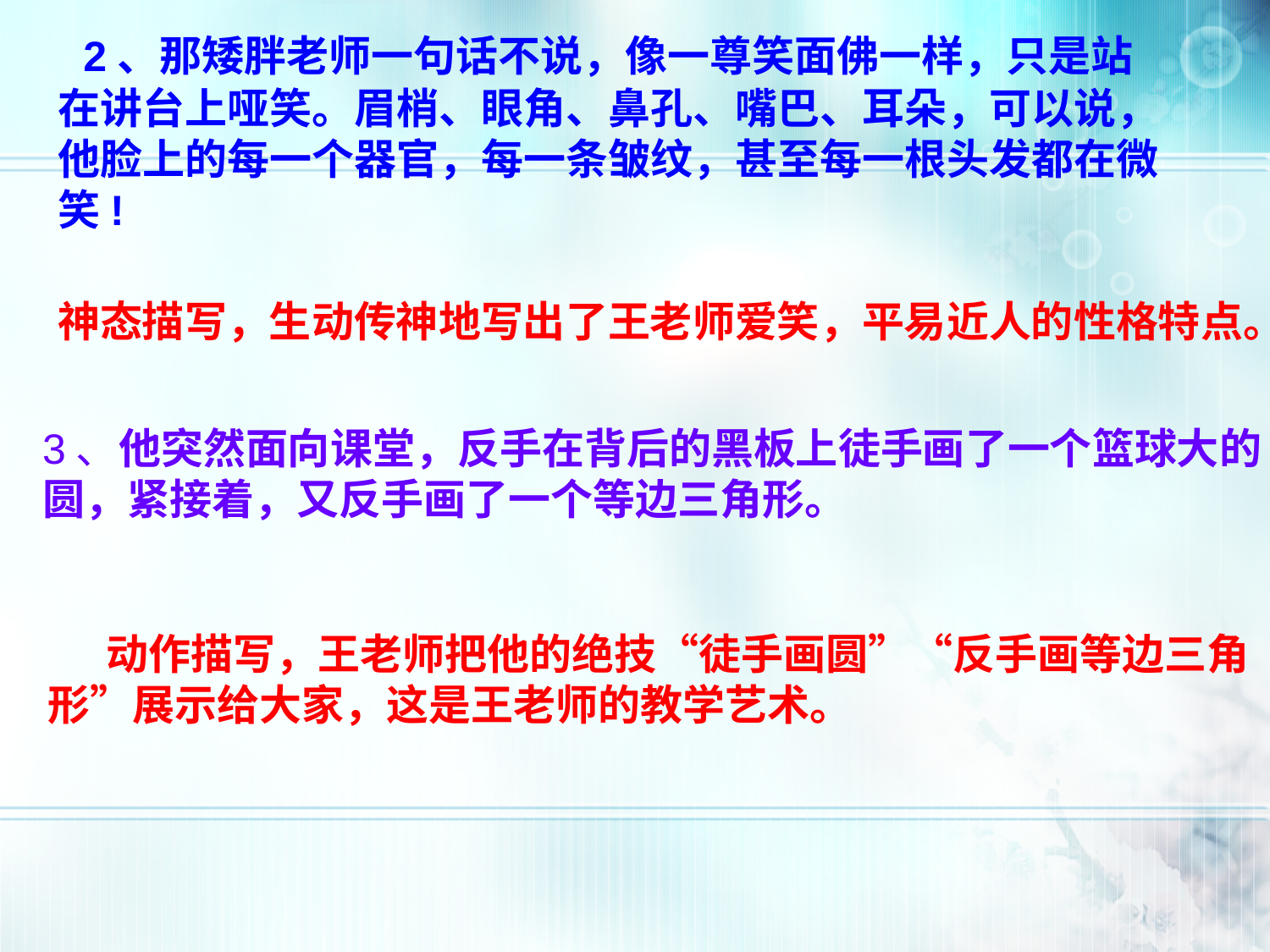

2、那矮胖老师一句话不说，像一尊笑面佛一样，只是站在讲台上哑笑。眉梢、眼角、鼻孔、嘴巴、耳朵，可以说，他脸上的每一个器官，每一条皱纹，甚至每一根头发都在微笑!
神态描写，生动传神地写出了王老师爱笑，平易近人的性格特点。

3、他突然面向课堂，反手在背后的黑板上徒手画了一个篮球大的圆，紧接着，又反手画了一个等边三角形。

     动作描写，王老师把他的绝技“徒手画圆”“反手画等边三角形”展示给大家，这是王老师的教学艺术。